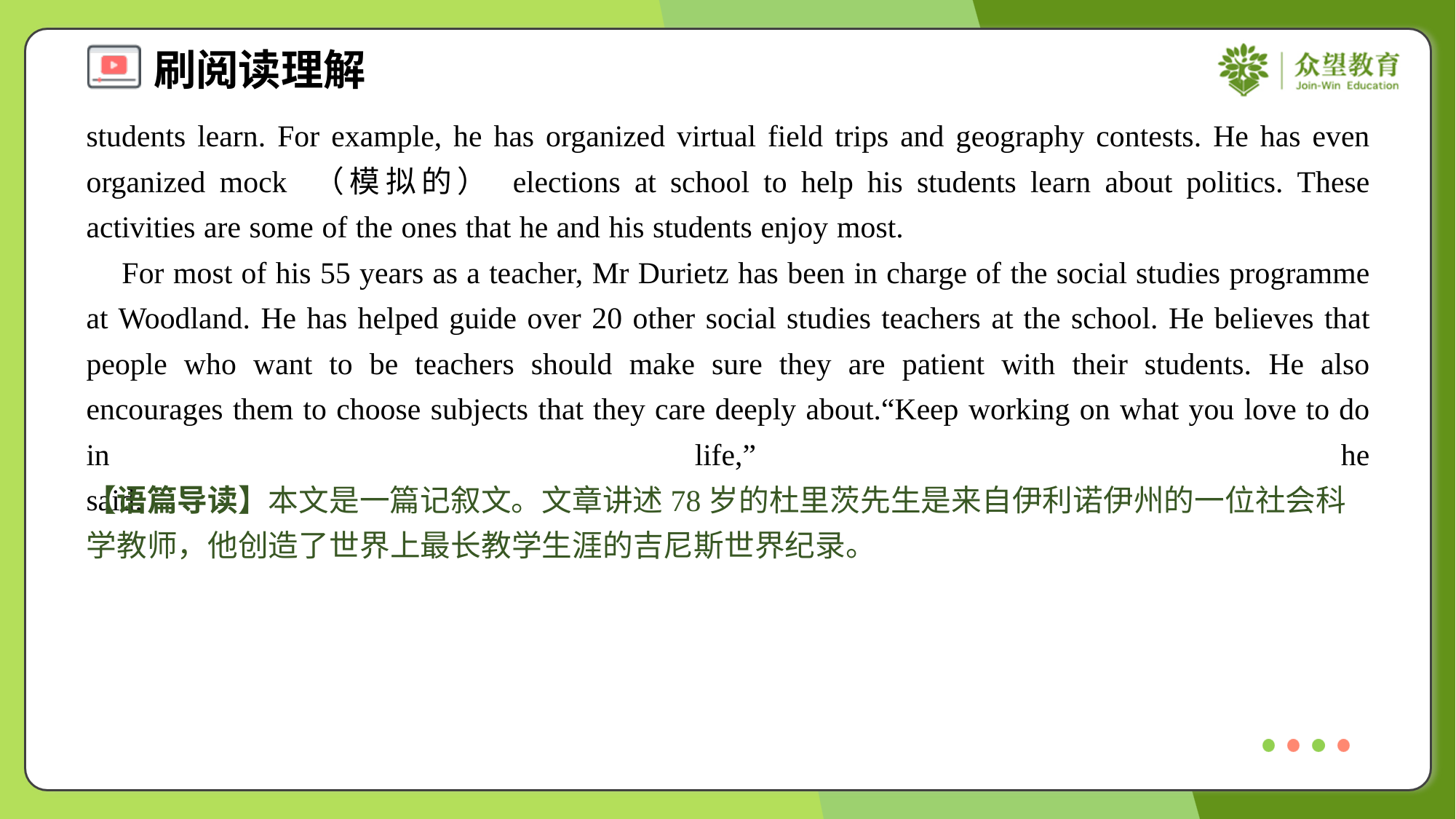

students learn. For example, he has organized virtual field trips and geography contests. He has even organized mock （模拟的） elections at school to help his students learn about politics. These activities are some of the ones that he and his students enjoy most.
    For most of his 55 years as a teacher, Mr Durietz has been in charge of the social studies programme at Woodland. He has helped guide over 20 other social studies teachers at the school. He believes that people who want to be teachers should make sure they are patient with their students. He also encourages them to choose subjects that they care deeply about.“Keep working on what you love to do in life,” he said.#5
【语篇导读】本文是一篇记叙文。文章讲述78岁的杜里茨先生是来自伊利诺伊州的一位社会科学教师，他创造了世界上最长教学生涯的吉尼斯世界纪录。